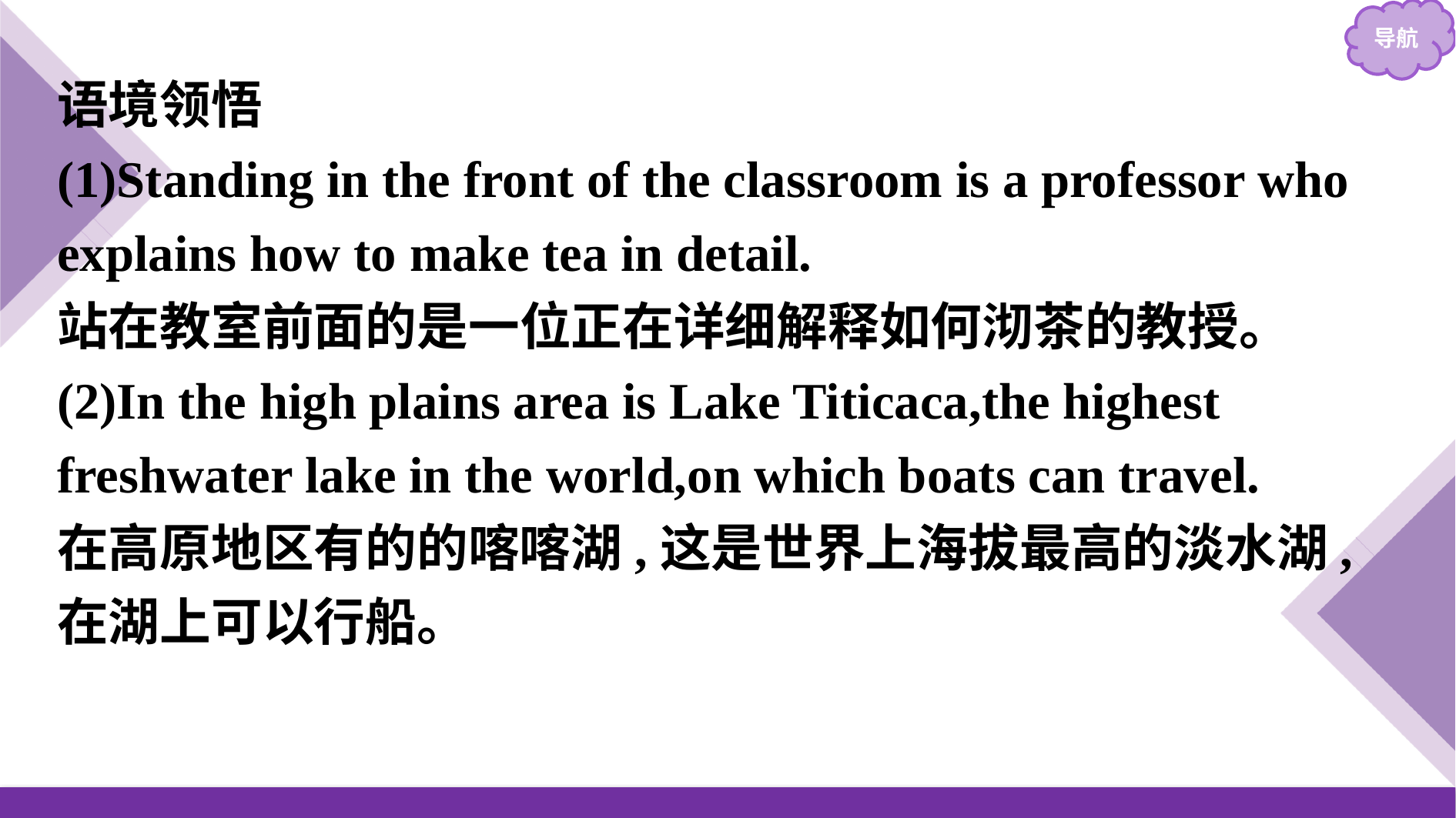

语境领悟
(1)Standing in the front of the classroom is a professor who explains how to make tea in detail.
站在教室前面的是一位正在详细解释如何沏茶的教授。
(2)In the high plains area is Lake Titicaca,the highest freshwater lake in the world,on which boats can travel.
在高原地区有的的喀喀湖,这是世界上海拔最高的淡水湖,在湖上可以行船。